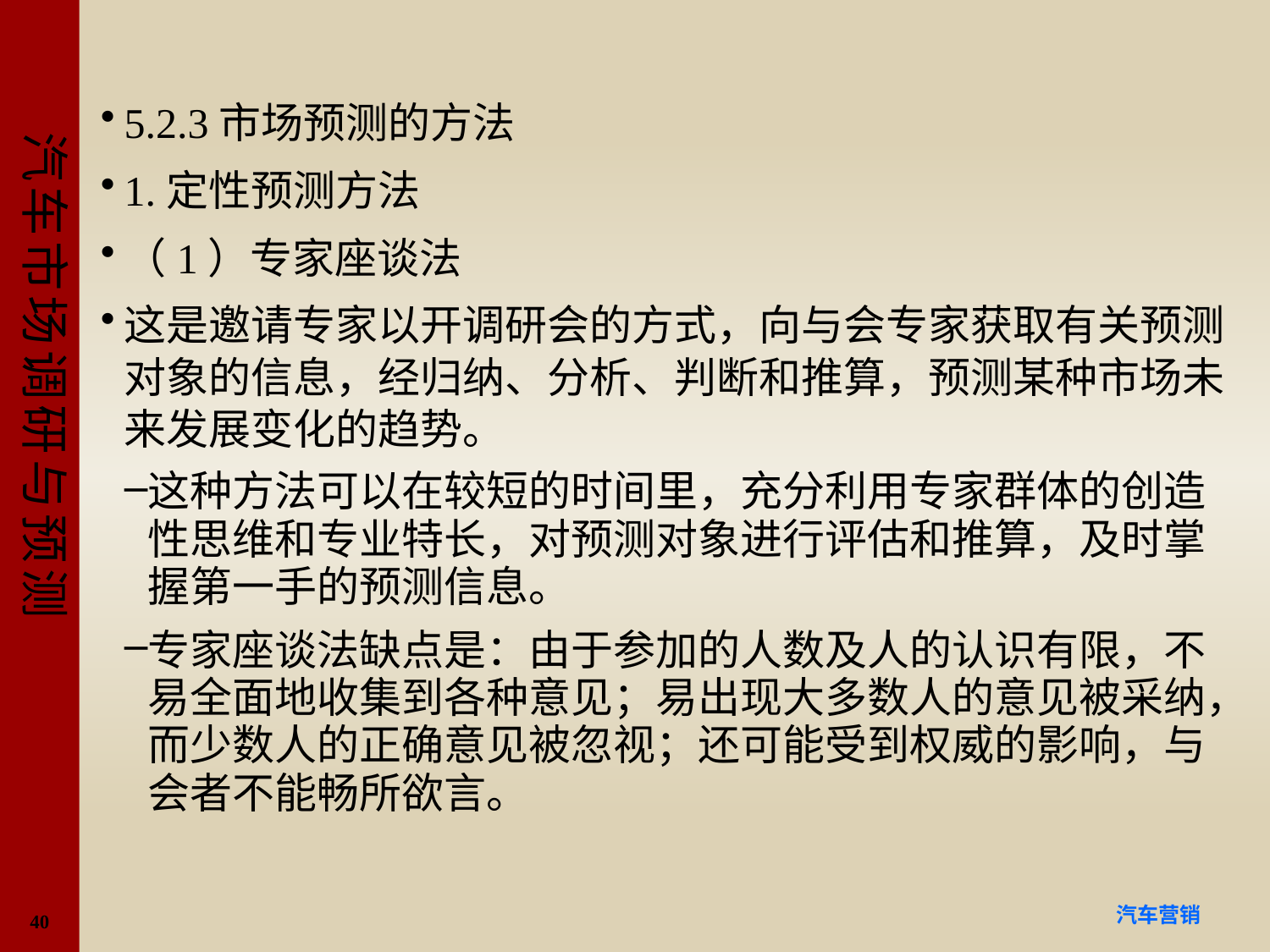

#
5.2.3市场预测的方法
1.定性预测方法
（1）专家座谈法
这是邀请专家以开调研会的方式，向与会专家获取有关预测对象的信息，经归纳、分析、判断和推算，预测某种市场未来发展变化的趋势。
这种方法可以在较短的时间里，充分利用专家群体的创造性思维和专业特长，对预测对象进行评估和推算，及时掌握第一手的预测信息。
专家座谈法缺点是：由于参加的人数及人的认识有限，不易全面地收集到各种意见；易出现大多数人的意见被采纳，而少数人的正确意见被忽视；还可能受到权威的影响，与会者不能畅所欲言。

40